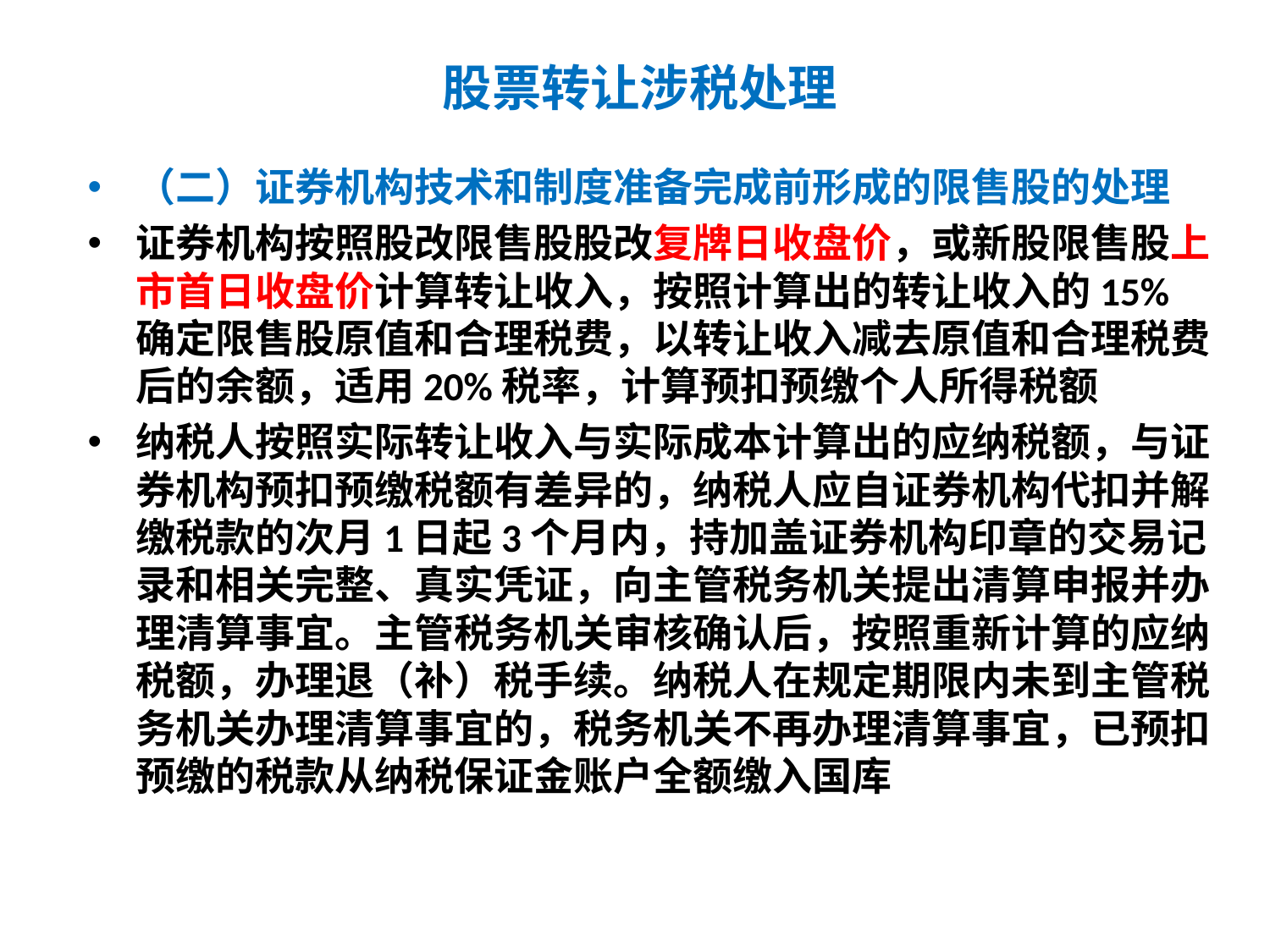

# 股票转让涉税处理
（二）证券机构技术和制度准备完成前形成的限售股的处理
证券机构按照股改限售股股改复牌日收盘价，或新股限售股上市首日收盘价计算转让收入，按照计算出的转让收入的15%确定限售股原值和合理税费，以转让收入减去原值和合理税费后的余额，适用20%税率，计算预扣预缴个人所得税额
纳税人按照实际转让收入与实际成本计算出的应纳税额，与证券机构预扣预缴税额有差异的，纳税人应自证券机构代扣并解缴税款的次月1日起3个月内，持加盖证券机构印章的交易记录和相关完整、真实凭证，向主管税务机关提出清算申报并办理清算事宜。主管税务机关审核确认后，按照重新计算的应纳税额，办理退（补）税手续。纳税人在规定期限内未到主管税务机关办理清算事宜的，税务机关不再办理清算事宜，已预扣预缴的税款从纳税保证金账户全额缴入国库